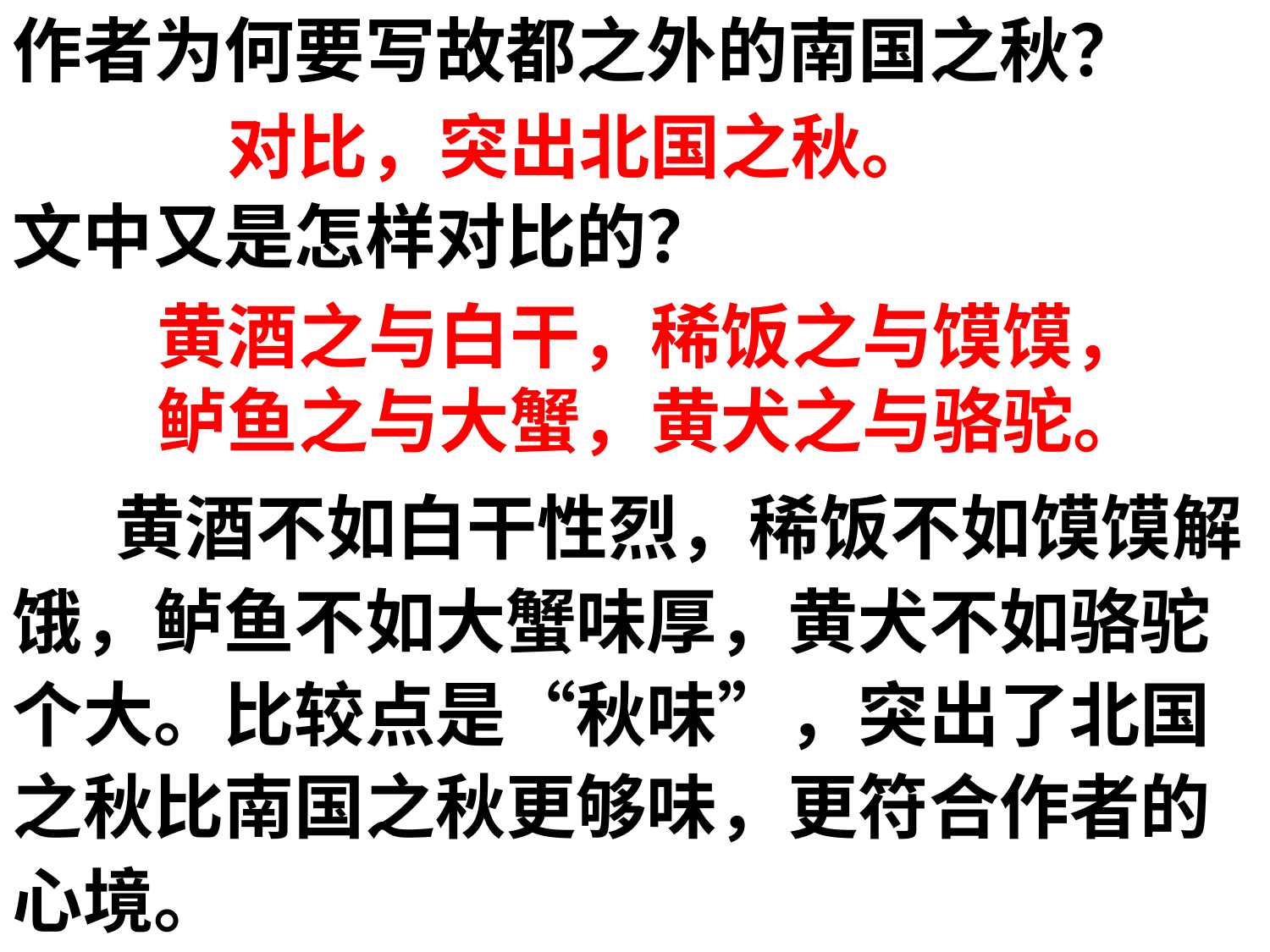

作者为何要写故都之外的南国之秋？
对比，突出北国之秋。
文中又是怎样对比的？

黄酒之与白干，稀饭之与馍馍，鲈鱼之与大蟹，黄犬之与骆驼。
       黄酒不如白干性烈，稀饭不如馍馍解饿，鲈鱼不如大蟹味厚，黄犬不如骆驼个大。比较点是“秋味”，突出了北国之秋比南国之秋更够味，更符合作者的心境。